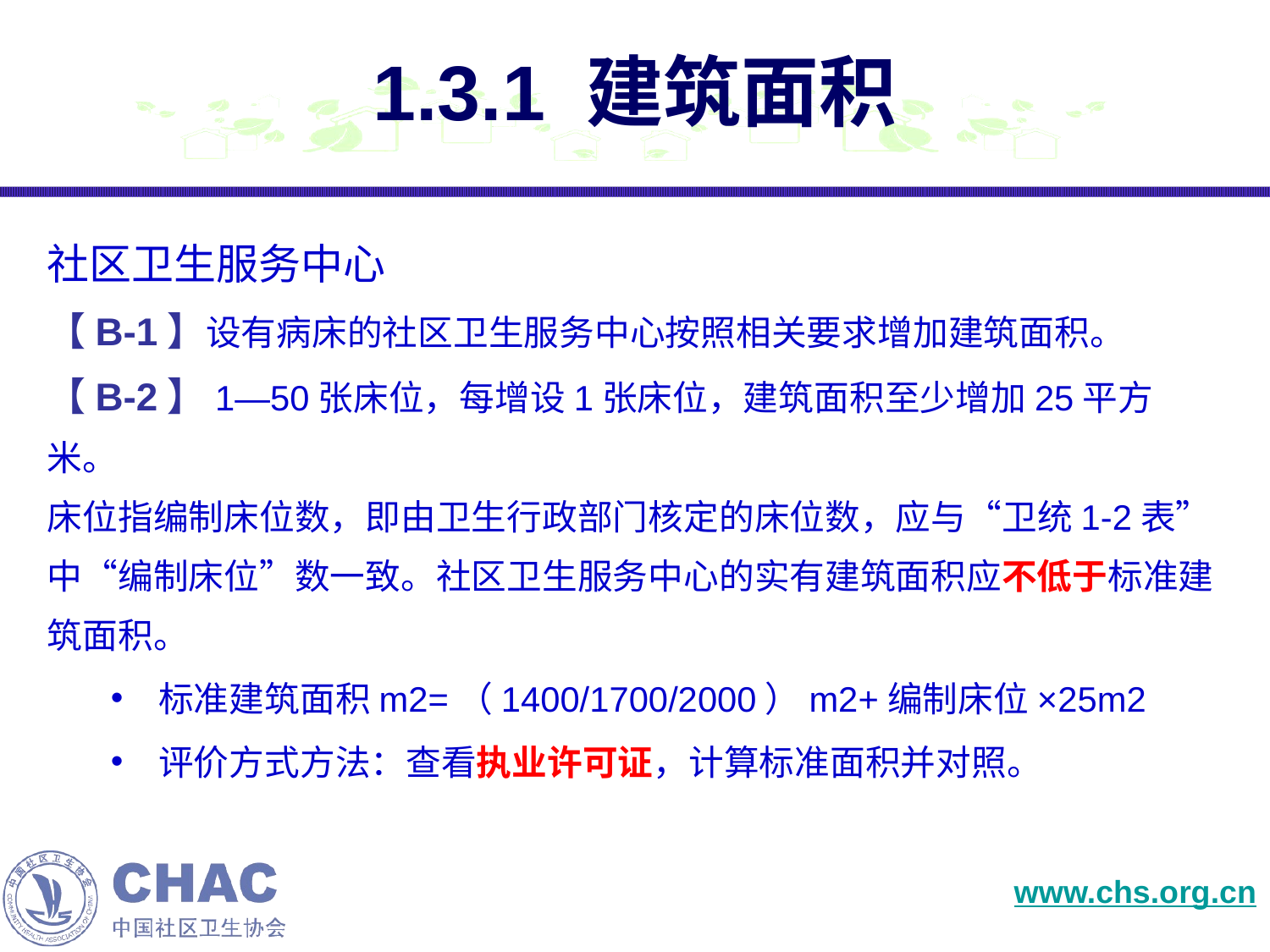

1.3.1 建筑面积
社区卫生服务中心
【B-1】设有病床的社区卫生服务中心按照相关要求增加建筑面积。
【B-2】1—50张床位，每增设1张床位，建筑面积至少增加25平方米。
床位指编制床位数，即由卫生行政部门核定的床位数，应与“卫统1-2表”中“编制床位”数一致。社区卫生服务中心的实有建筑面积应不低于标准建筑面积。
标准建筑面积m2=（1400/1700/2000）m2+编制床位×25m2
评价方式方法：查看执业许可证，计算标准面积并对照。